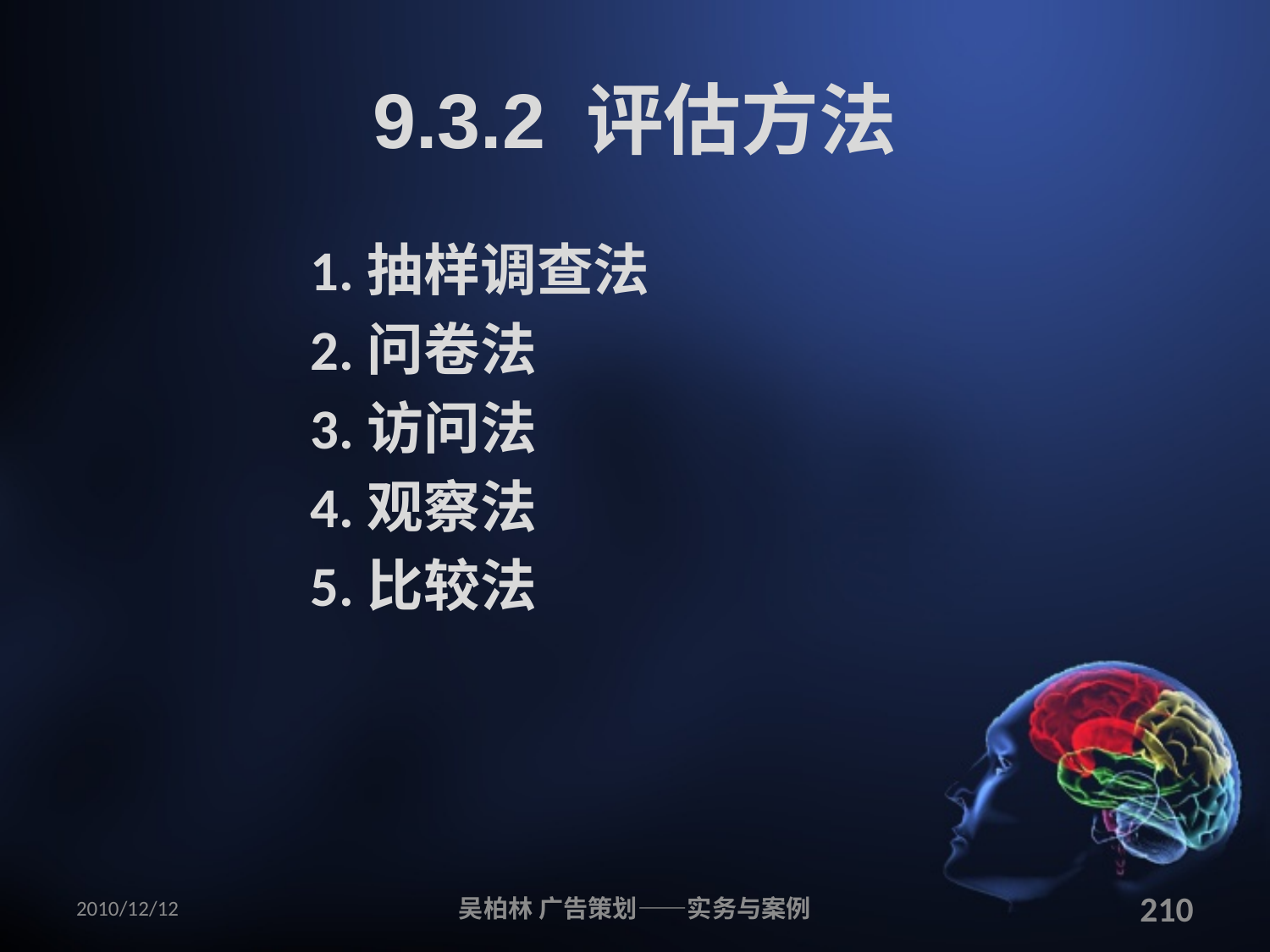

# 9.3.2 评估方法
1.抽样调查法
2.问卷法
3.访问法
4.观察法
5.比较法

2010/12/12
吴柏林 广告策划——实务与案例
210